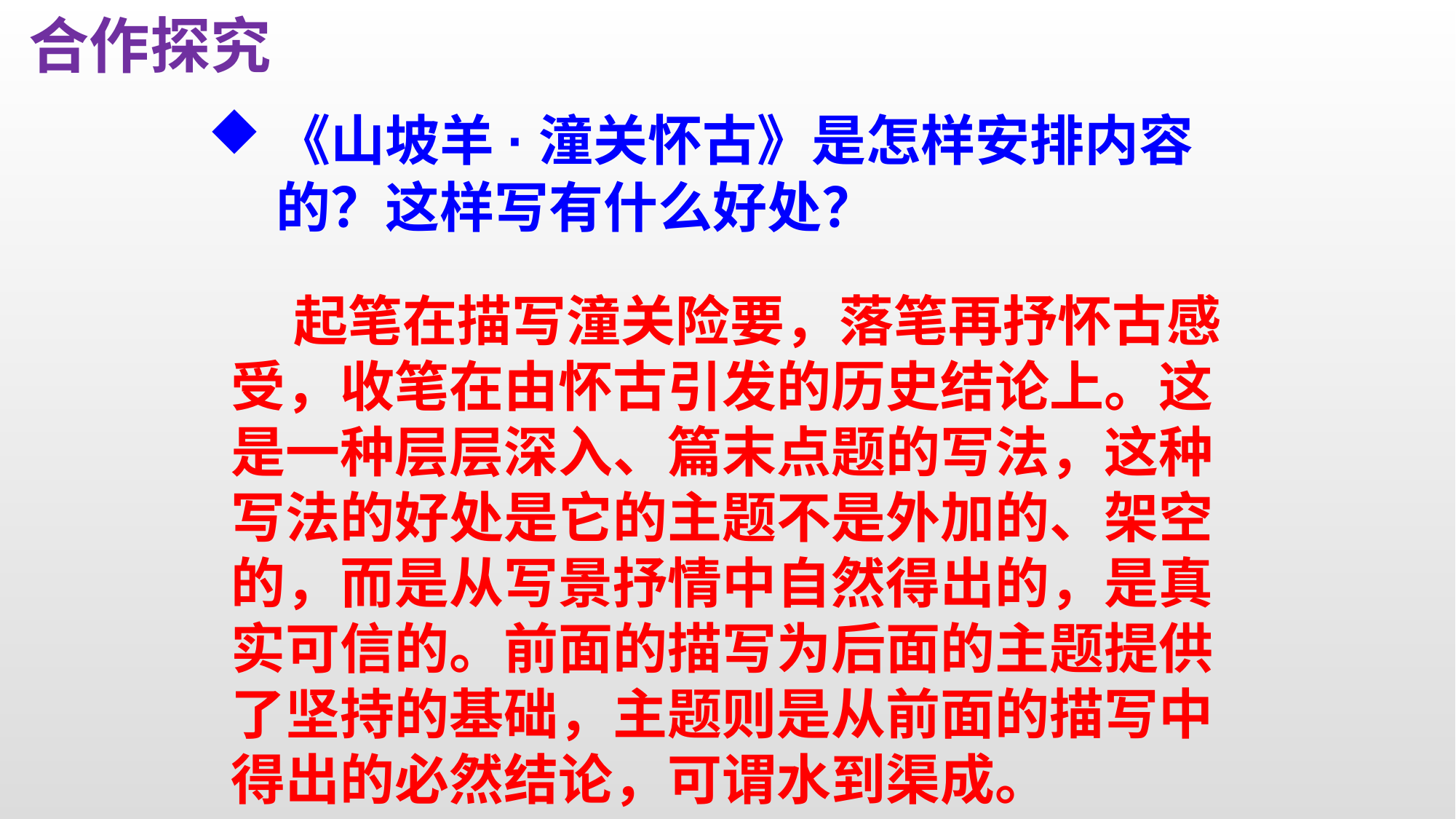

合作探究
《山坡羊·潼关怀古》是怎样安排内容的？这样写有什么好处？
    起笔在描写潼关险要，落笔再抒怀古感受，收笔在由怀古引发的历史结论上。这是一种层层深入、篇末点题的写法，这种写法的好处是它的主题不是外加的、架空的，而是从写景抒情中自然得出的，是真实可信的。前面的描写为后面的主题提供了坚持的基础，主题则是从前面的描写中得出的必然结论，可谓水到渠成。